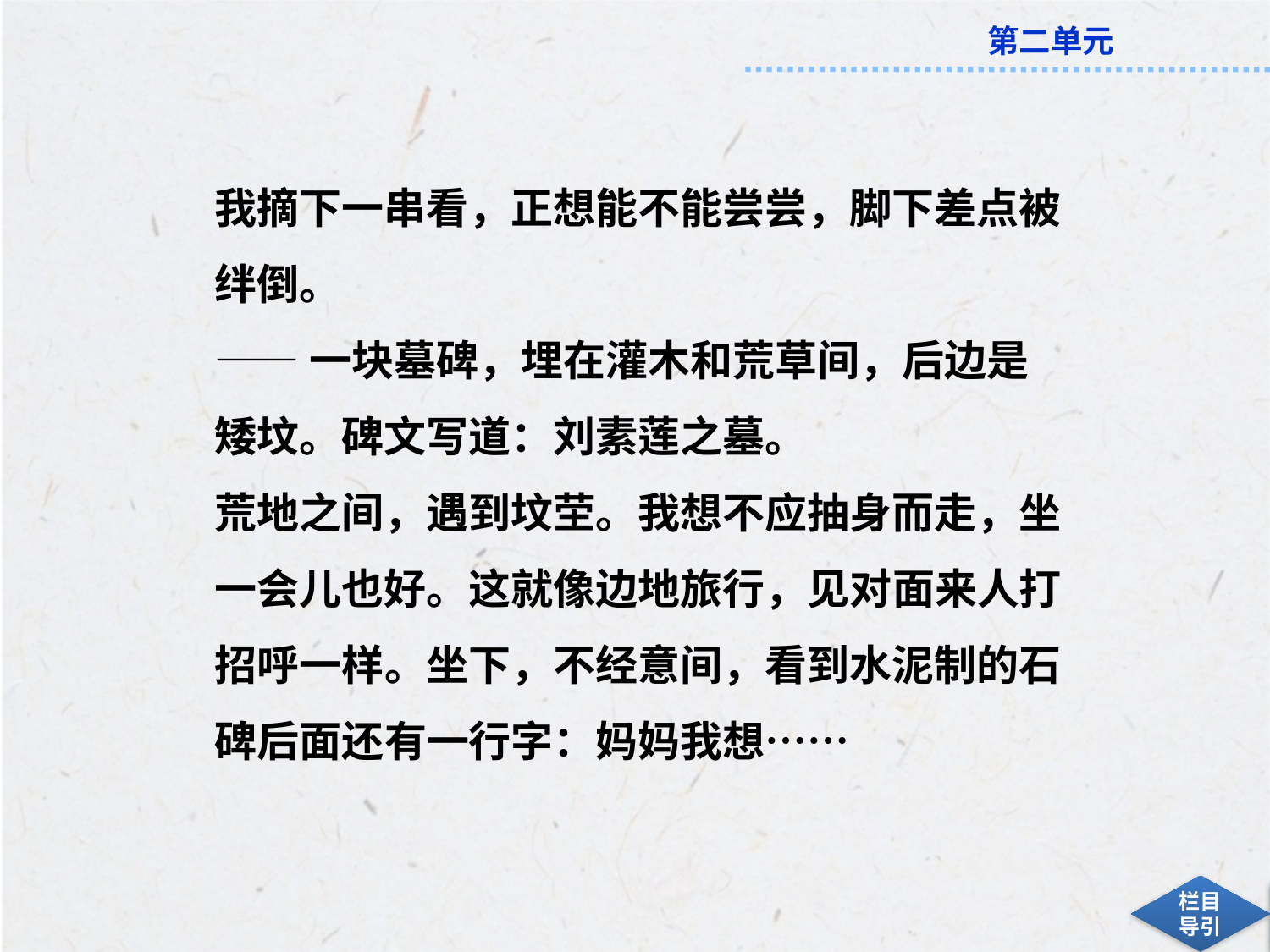

我摘下一串看，正想能不能尝尝，脚下差点被绊倒。
——一块墓碑，埋在灌木和荒草间，后边是矮坟。碑文写道：刘素莲之墓。
荒地之间，遇到坟茔。我想不应抽身而走，坐一会儿也好。这就像边地旅行，见对面来人打招呼一样。坐下，不经意间，看到水泥制的石碑后面还有一行字：妈妈我想……